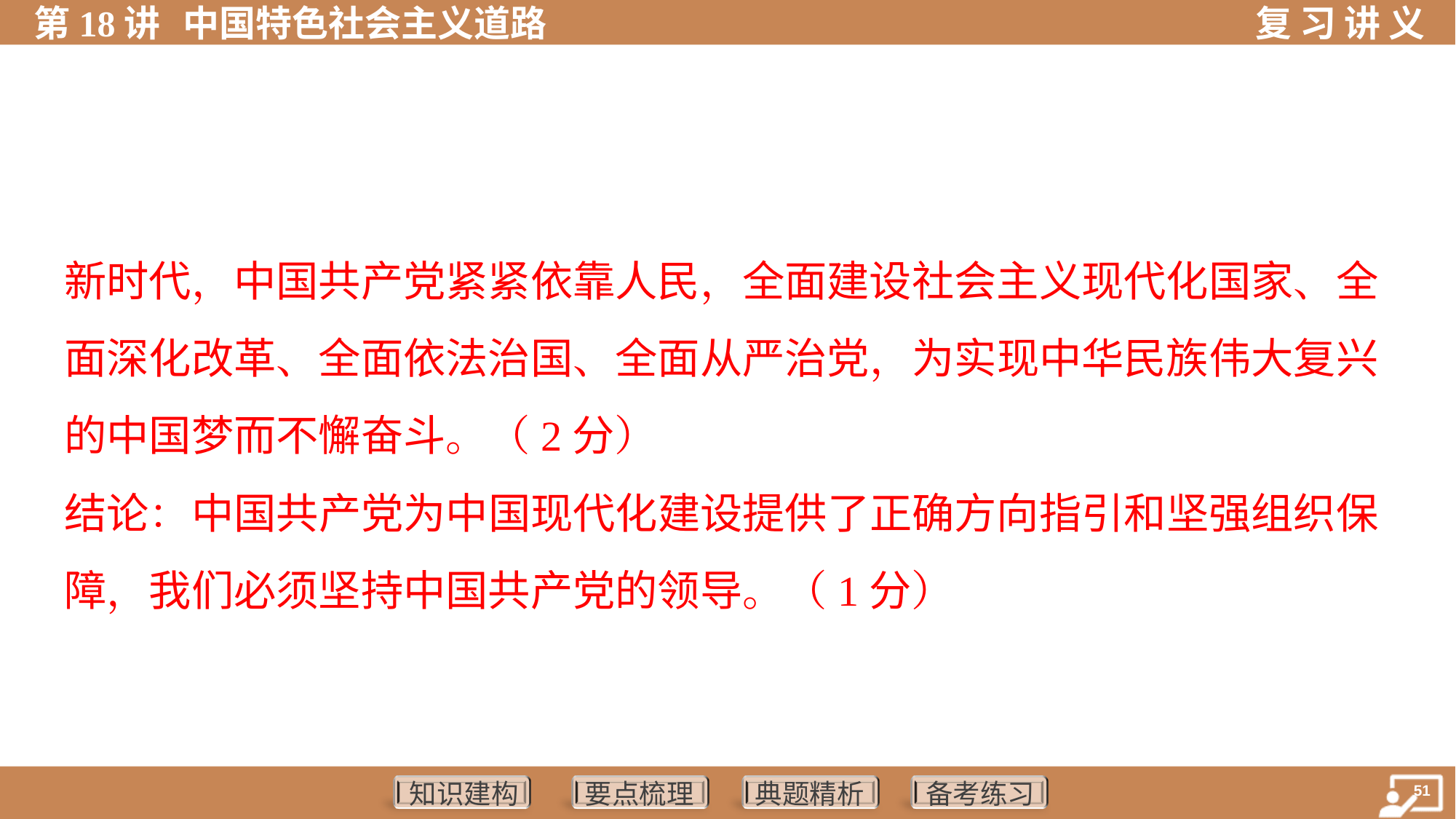

新时代，中国共产党紧紧依靠人民，全面建设社会主义现代化国家、全
面深化改革、全面依法治国、全面从严治党，为实现中华民族伟大复兴
的中国梦而不懈奋斗。（2分）
结论：中国共产党为中国现代化建设提供了正确方向指引和坚强组织保
障，我们必须坚持中国共产党的领导。（1分）